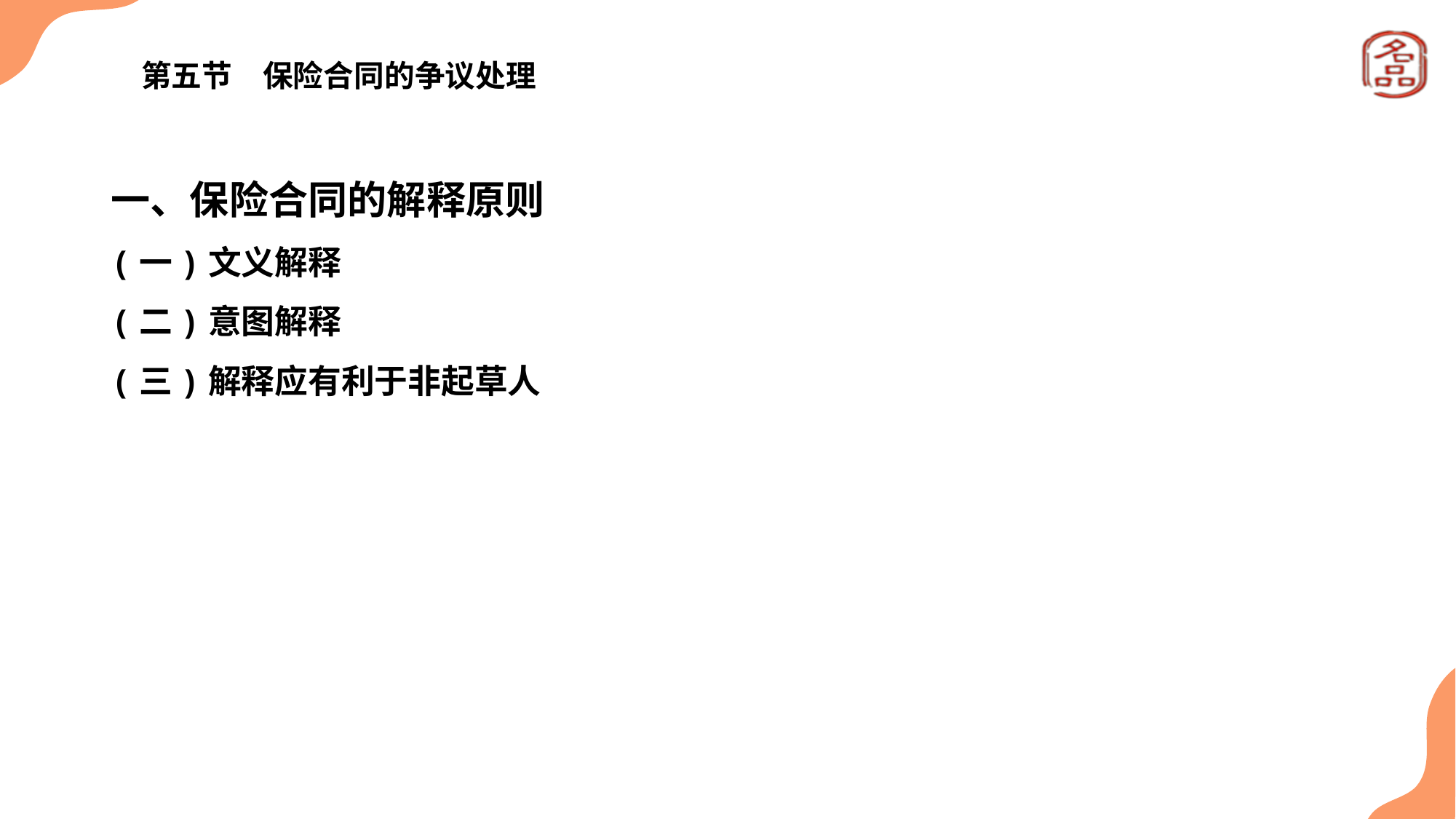

# 第五节　保险合同的争议处理
一、保险合同的解释原则
(一)文义解释
(二)意图解释
(三)解释应有利于非起草人